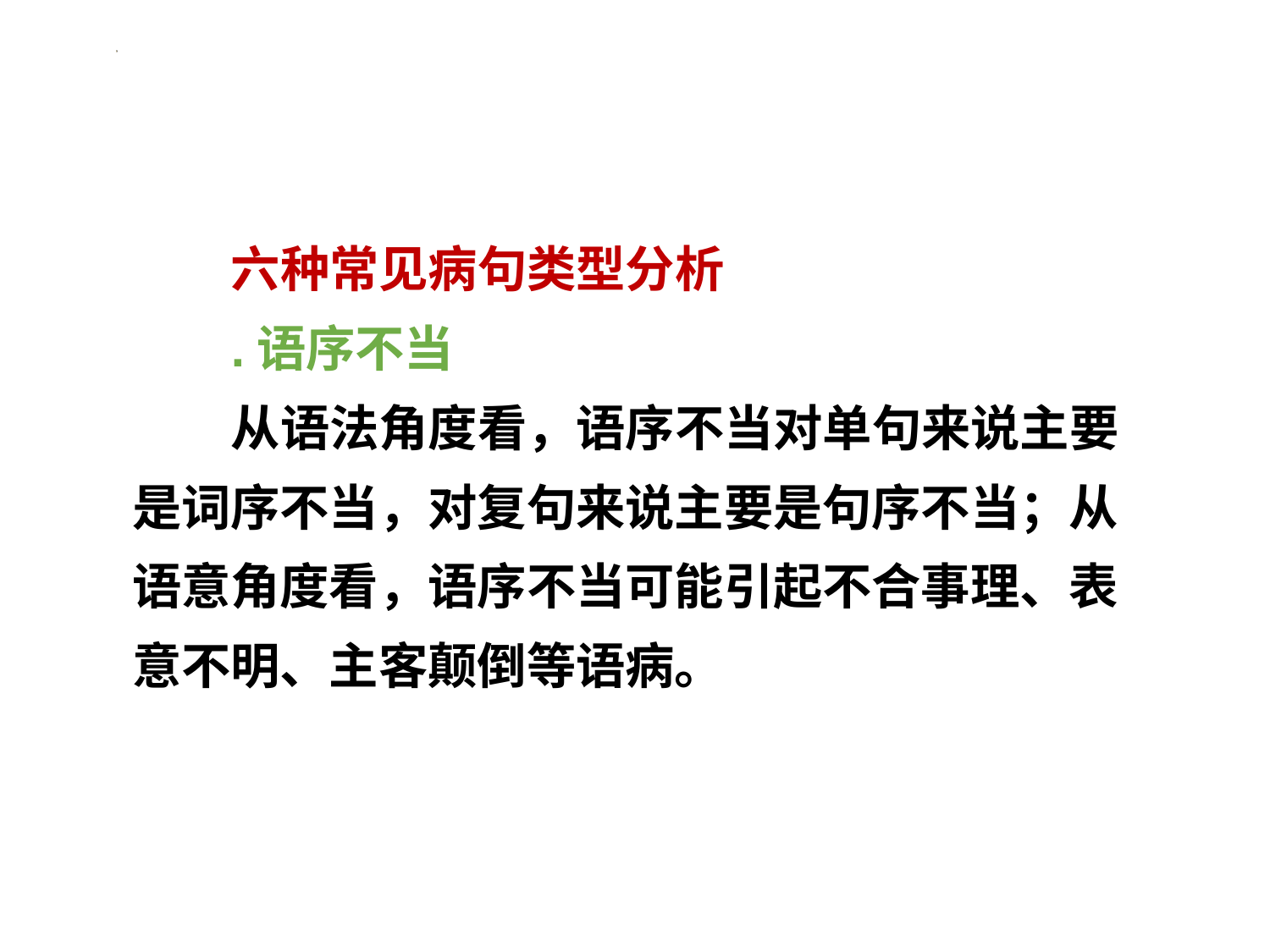

六种常见病句类型分析
.语序不当
从语法角度看，语序不当对单句来说主要是词序不当，对复句来说主要是句序不当；从语意角度看，语序不当可能引起不合事理、表意不明、主客颠倒等语病。